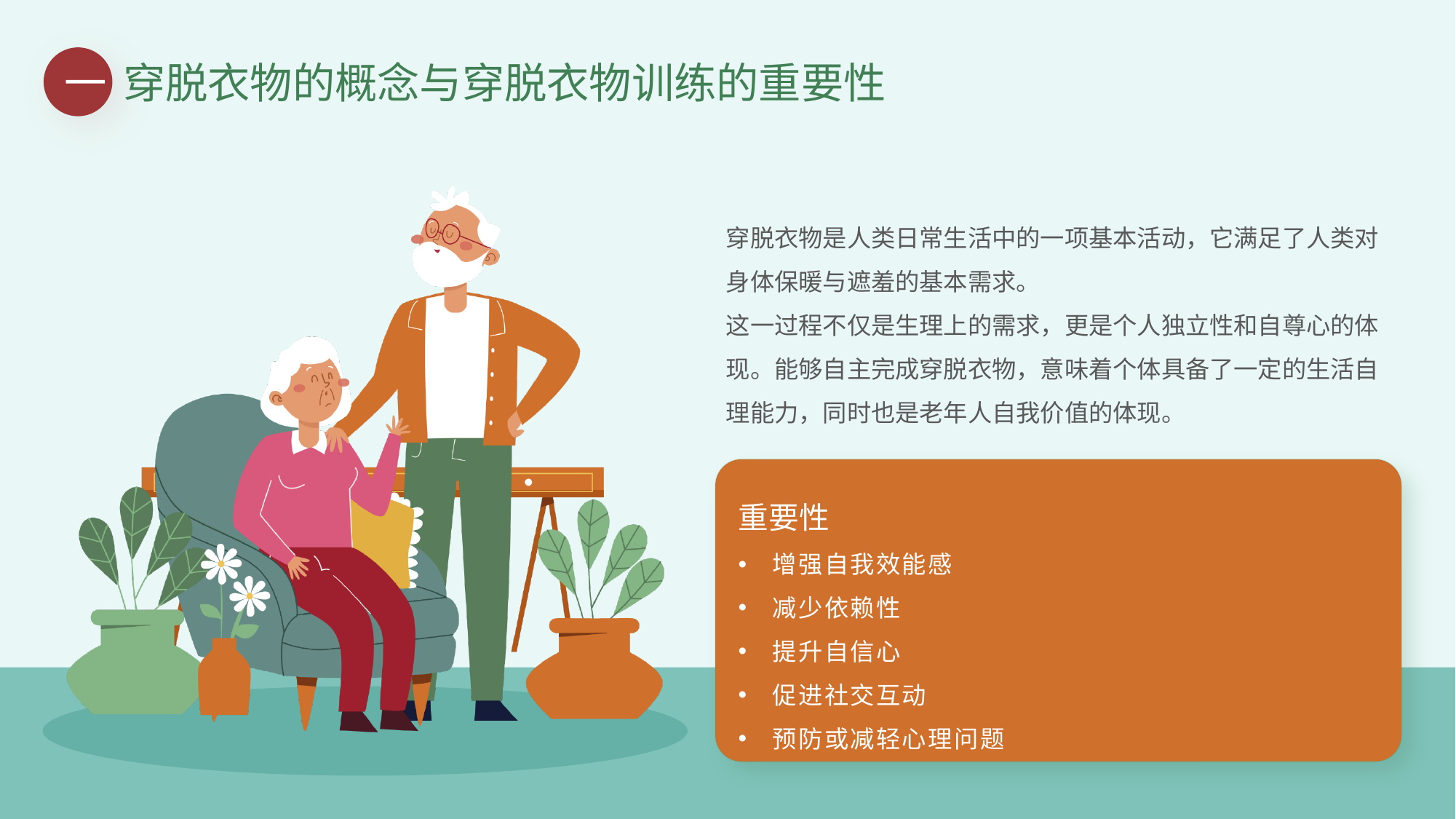

一
穿脱衣物的概念与穿脱衣物训练的重要性
穿脱衣物是人类日常生活中的一项基本活动，它满足了人类对身体保暖与遮羞的基本需求。
这一过程不仅是生理上的需求，更是个人独立性和自尊心的体现。能够自主完成穿脱衣物，意味着个体具备了一定的生活自理能力，同时也是老年人自我价值的体现。

重要性
增强自我效能感
减少依赖性
提升自信心
促进社交互动
预防或减轻心理问题